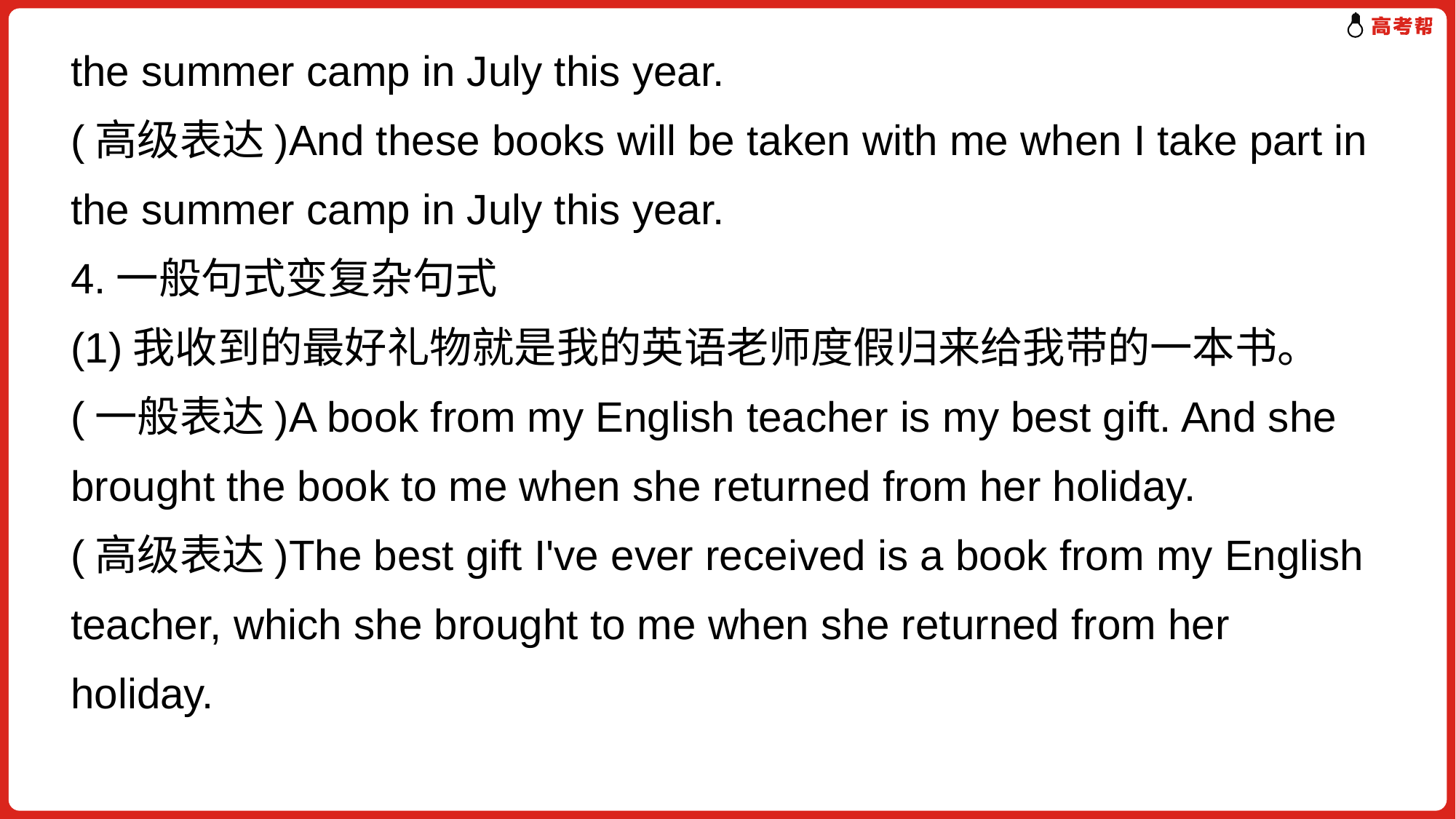

the summer camp in July this year.
(高级表达)And these books will be taken with me when I take part in the summer camp in July this year.
4.一般句式变复杂句式
(1)我收到的最好礼物就是我的英语老师度假归来给我带的一本书。
(一般表达)A book from my English teacher is my best gift. And she brought the book to me when she returned from her holiday.
(高级表达)The best gift I've ever received is a book from my English teacher, which she brought to me when she returned from her holiday.